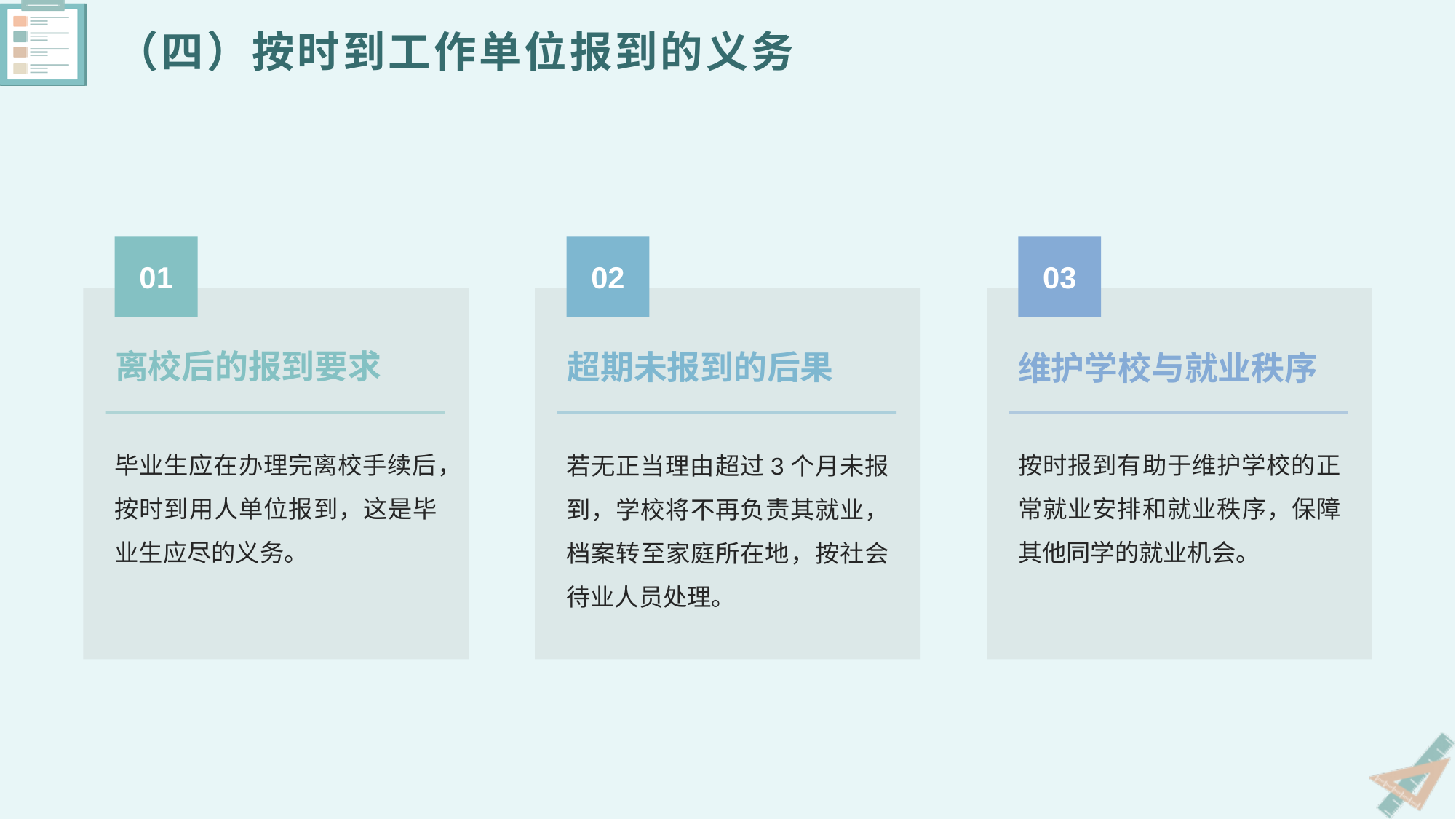

（四）按时到工作单位报到的义务
01
02
03

离校后的报到要求
超期未报到的后果
维护学校与就业秩序
毕业生应在办理完离校手续后，按时到用人单位报到，这是毕业生应尽的义务。
按时报到有助于维护学校的正常就业安排和就业秩序，保障其他同学的就业机会。
若无正当理由超过3个月未报到，学校将不再负责其就业，档案转至家庭所在地，按社会待业人员处理。